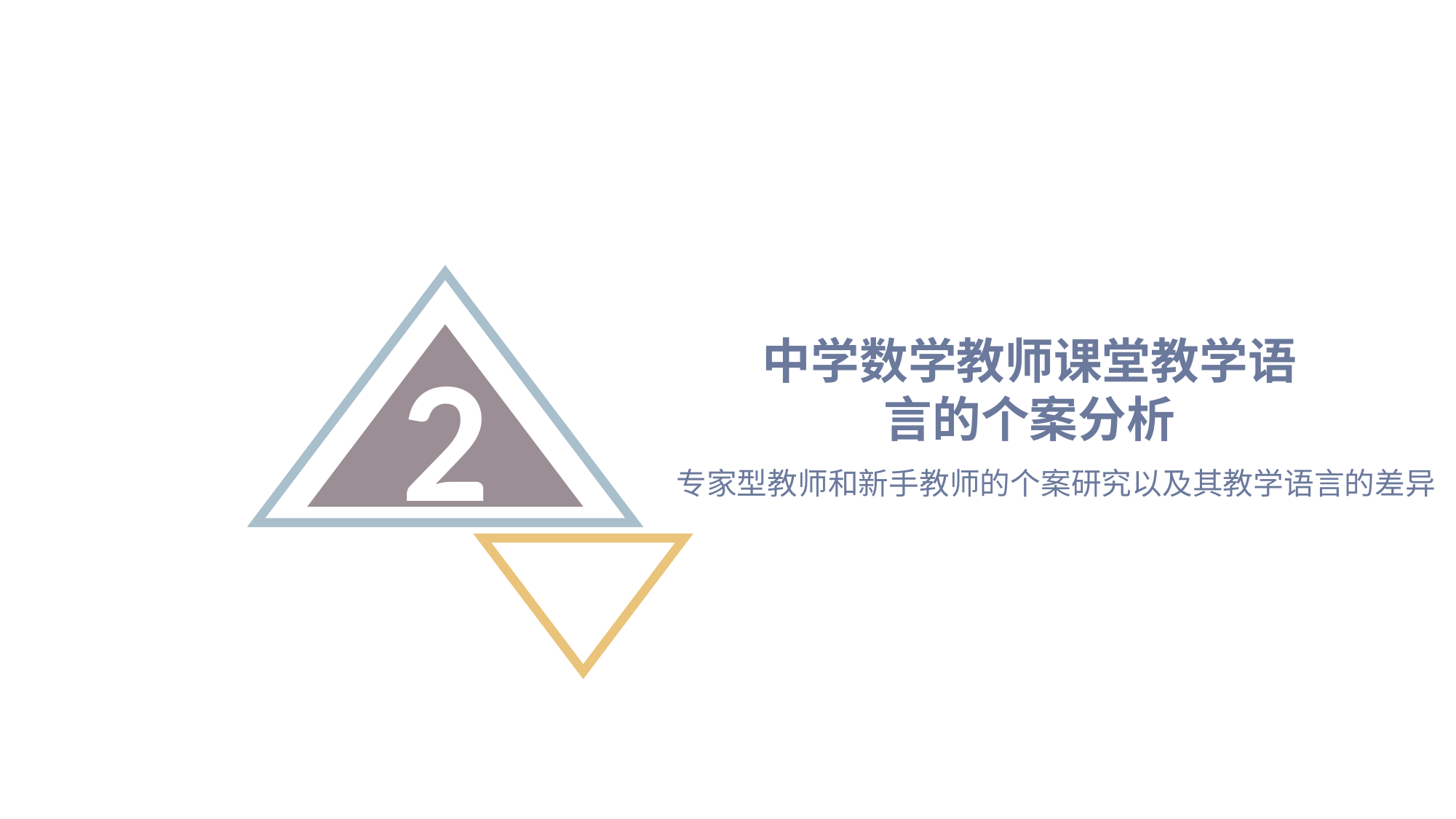

2

中学数学教师课堂教学语言的个案分析
专家型教师和新手教师的个案研究以及其教学语言的差异